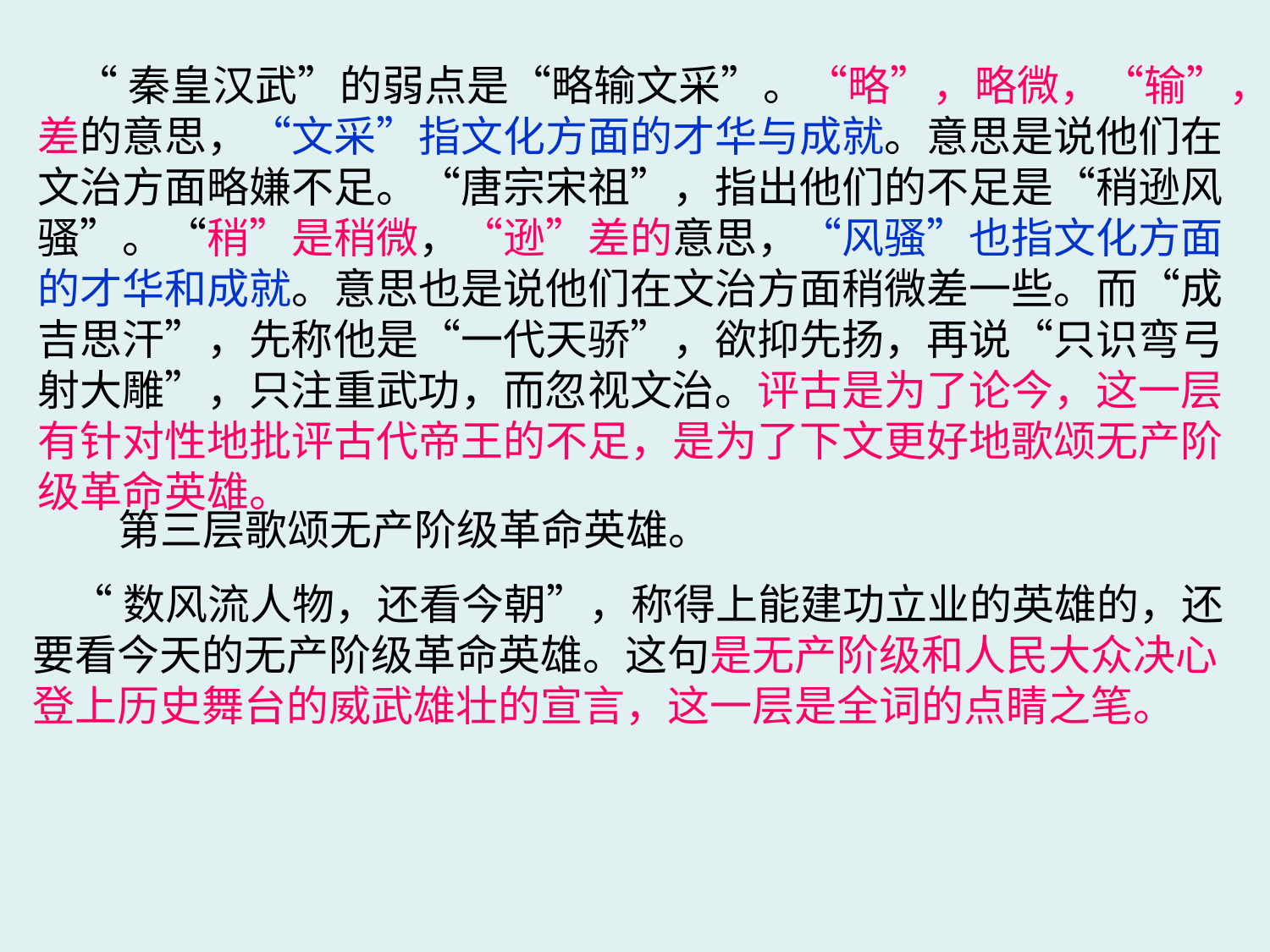

“秦皇汉武”的弱点是“略输文采”。“略”，略微，“输”，差的意思，“文采”指文化方面的才华与成就。意思是说他们在文治方面略嫌不足。“唐宗宋祖”，指出他们的不足是“稍逊风骚”。“稍”是稍微，“逊”差的意思，“风骚”也指文化方面的才华和成就。意思也是说他们在文治方面稍微差一些。而“成吉思汗”，先称他是“一代天骄”，欲抑先扬，再说“只识弯弓射大雕”，只注重武功，而忽视文治。评古是为了论今，这一层有针对性地批评古代帝王的不足，是为了下文更好地歌颂无产阶级革命英雄。
第三层歌颂无产阶级革命英雄。
    “数风流人物，还看今朝”，称得上能建功立业的英雄的，还要看今天的无产阶级革命英雄。这句是无产阶级和人民大众决心登上历史舞台的威武雄壮的宣言，这一层是全词的点睛之笔。
#